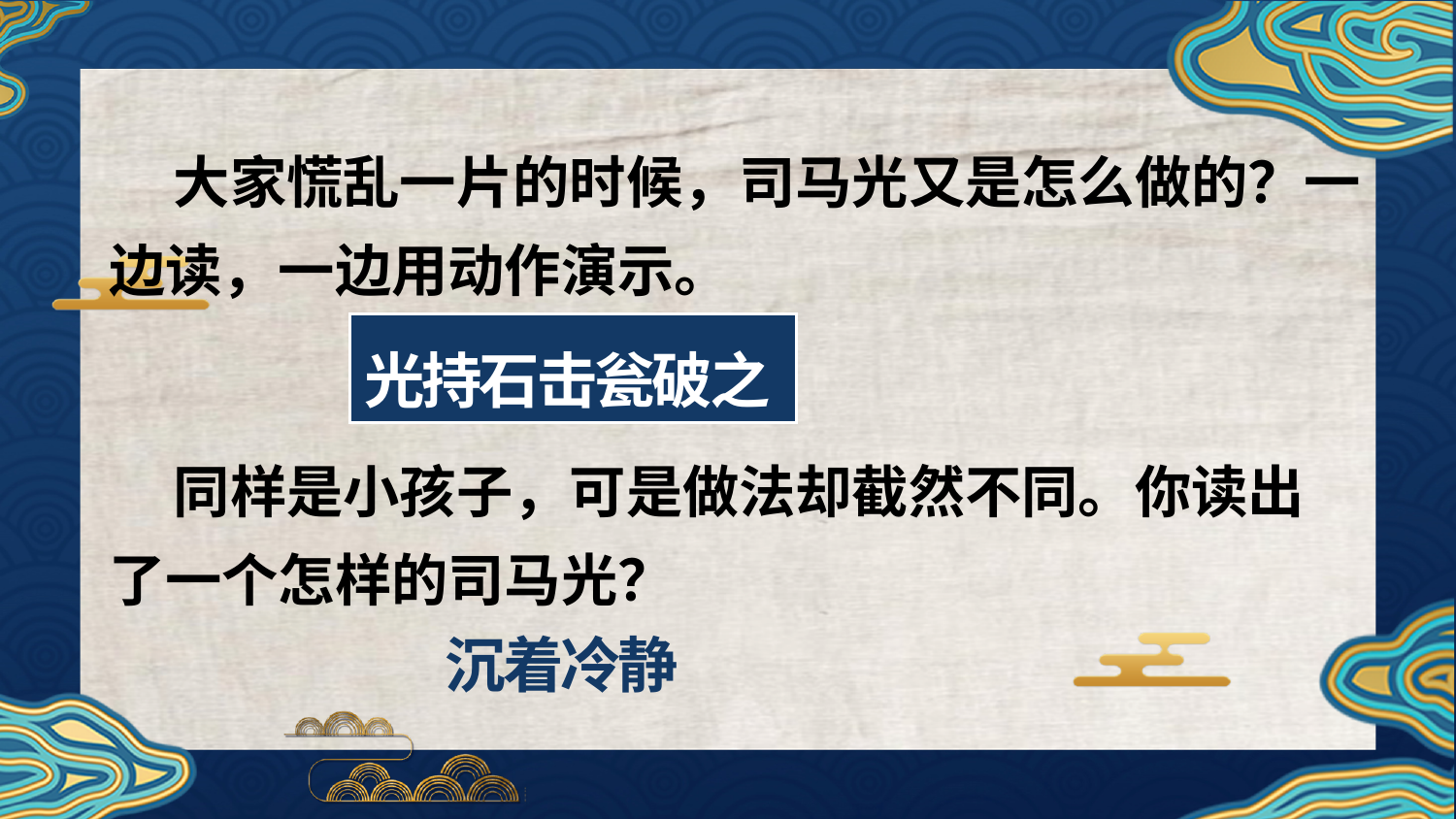

大家慌乱一片的时候，司马光又是怎么做的？一边读，一边用动作演示。
光持石击瓮破之
    同样是小孩子，可是做法却截然不同。你读出了一个怎样的司马光？
沉着冷静